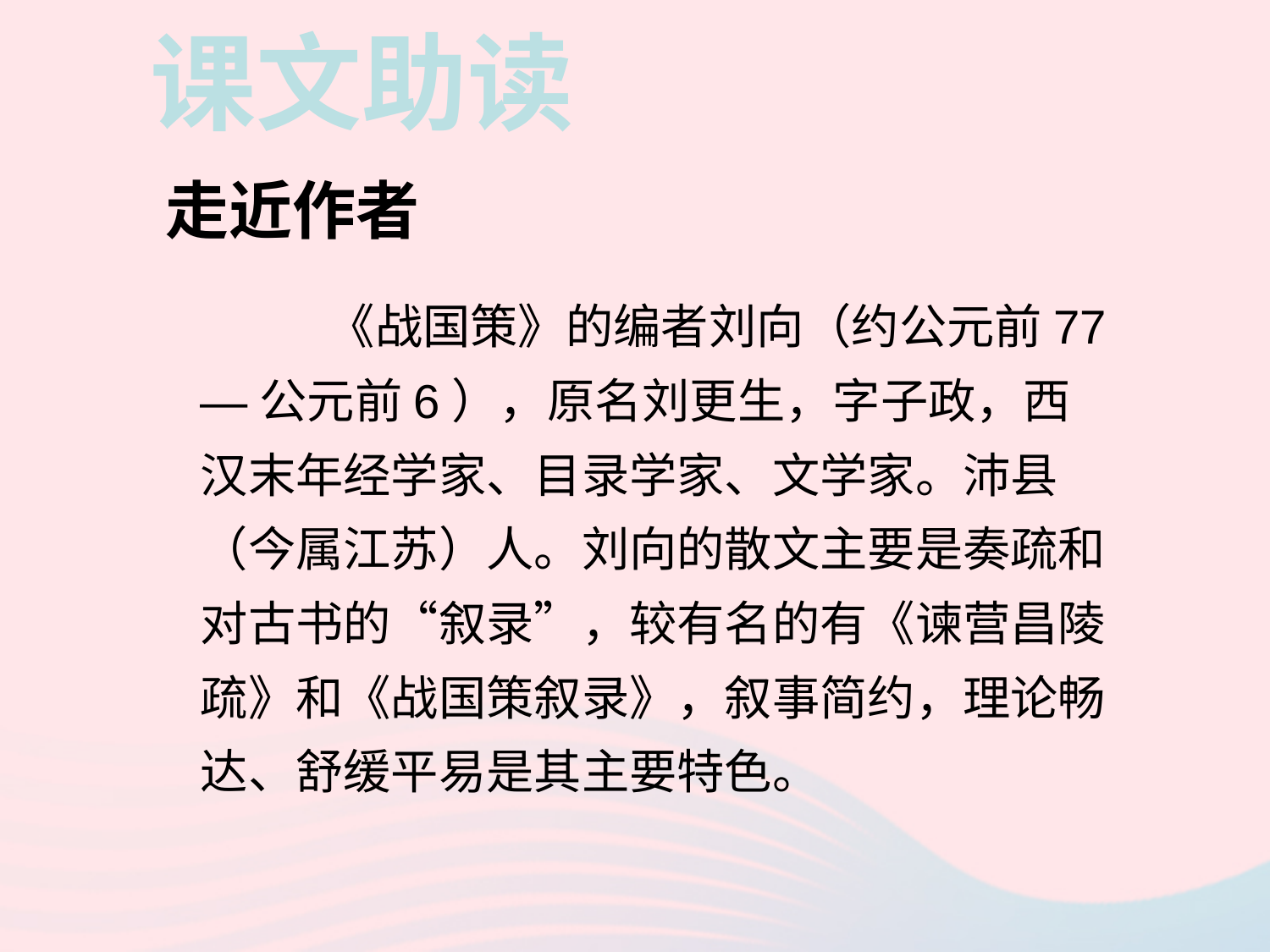

课文助读
走近作者
	《战国策》的编者刘向（约公元前77—公元前6），原名刘更生，字子政，西汉末年经学家、目录学家、文学家。沛县（今属江苏）人。刘向的散文主要是奏疏和对古书的“叙录”，较有名的有《谏营昌陵疏》和《战国策叙录》，叙事简约，理论畅达、舒缓平易是其主要特色。